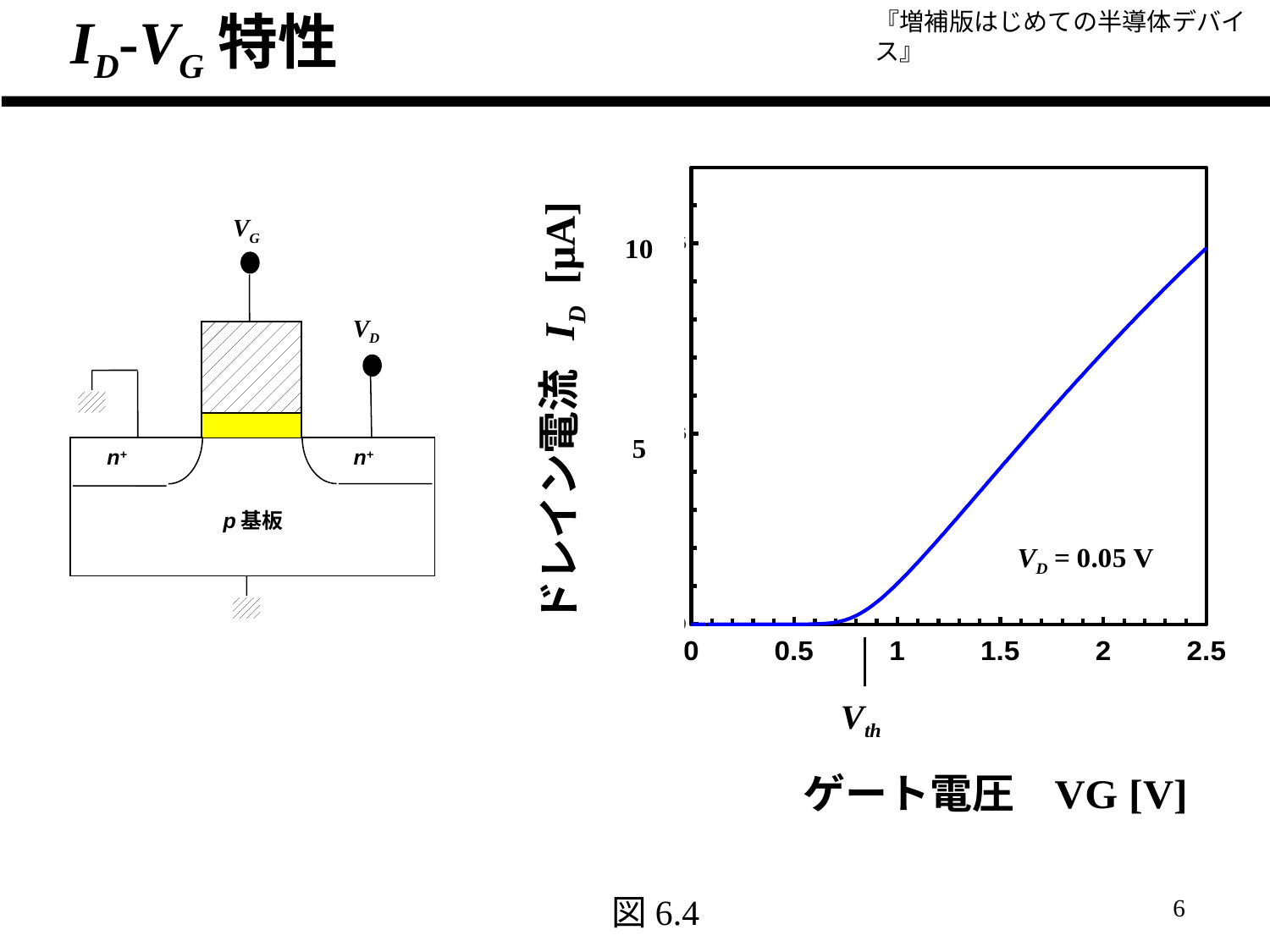

ID-VG特性

### Chart

| Category | Vd=0.05V |
|---|---|
VG

VD

n+
n+

p基板

ドレイン電流  ID  [μA]
図6.4